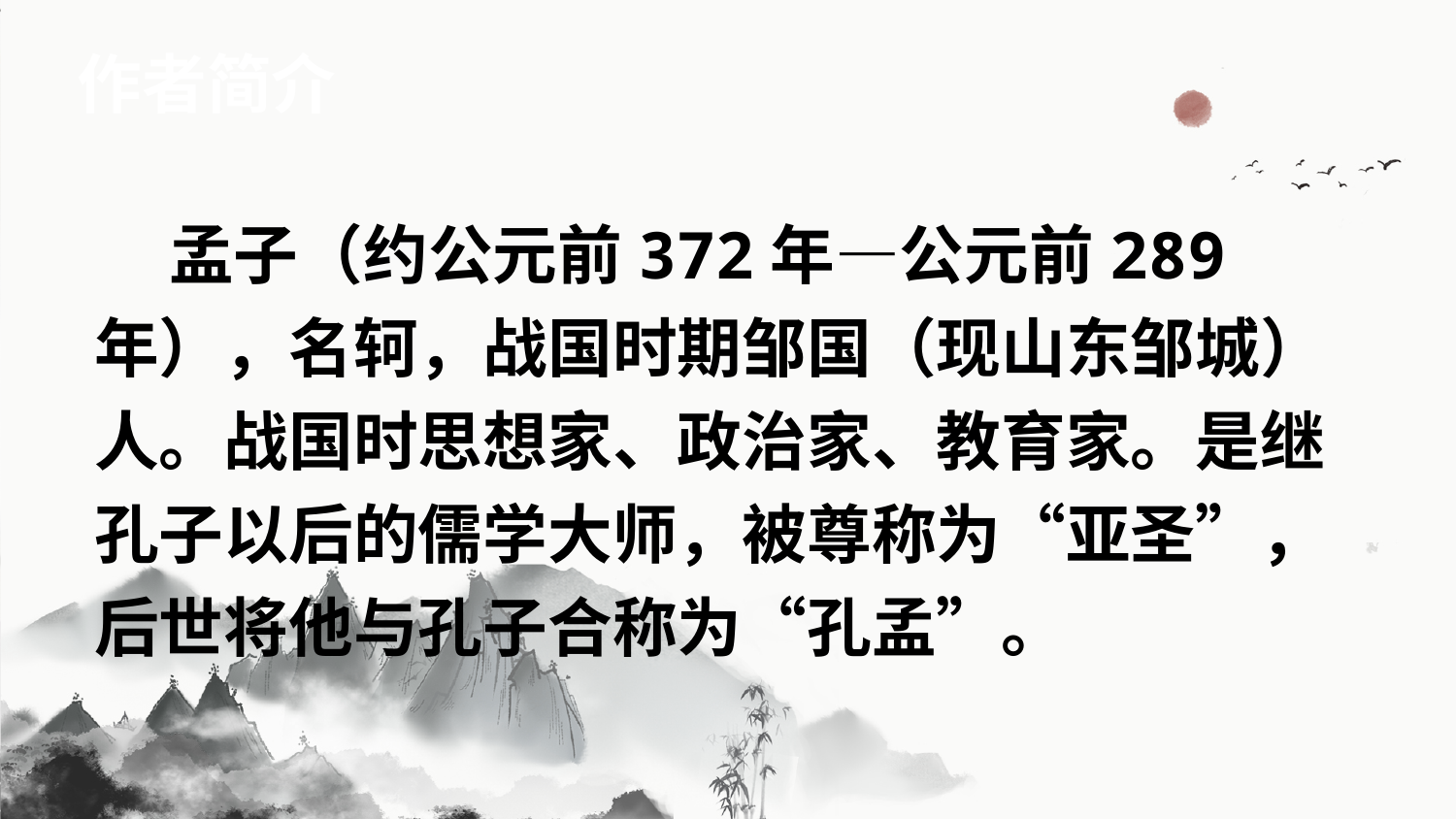

作者简介
    孟子（约公元前372年―公元前289年），名轲，战国时期邹国（现山东邹城）人。战国时思想家、政治家、教育家。是继孔子以后的儒学大师，被尊称为“亚圣”，后世将他与孔子合称为“孔孟”。